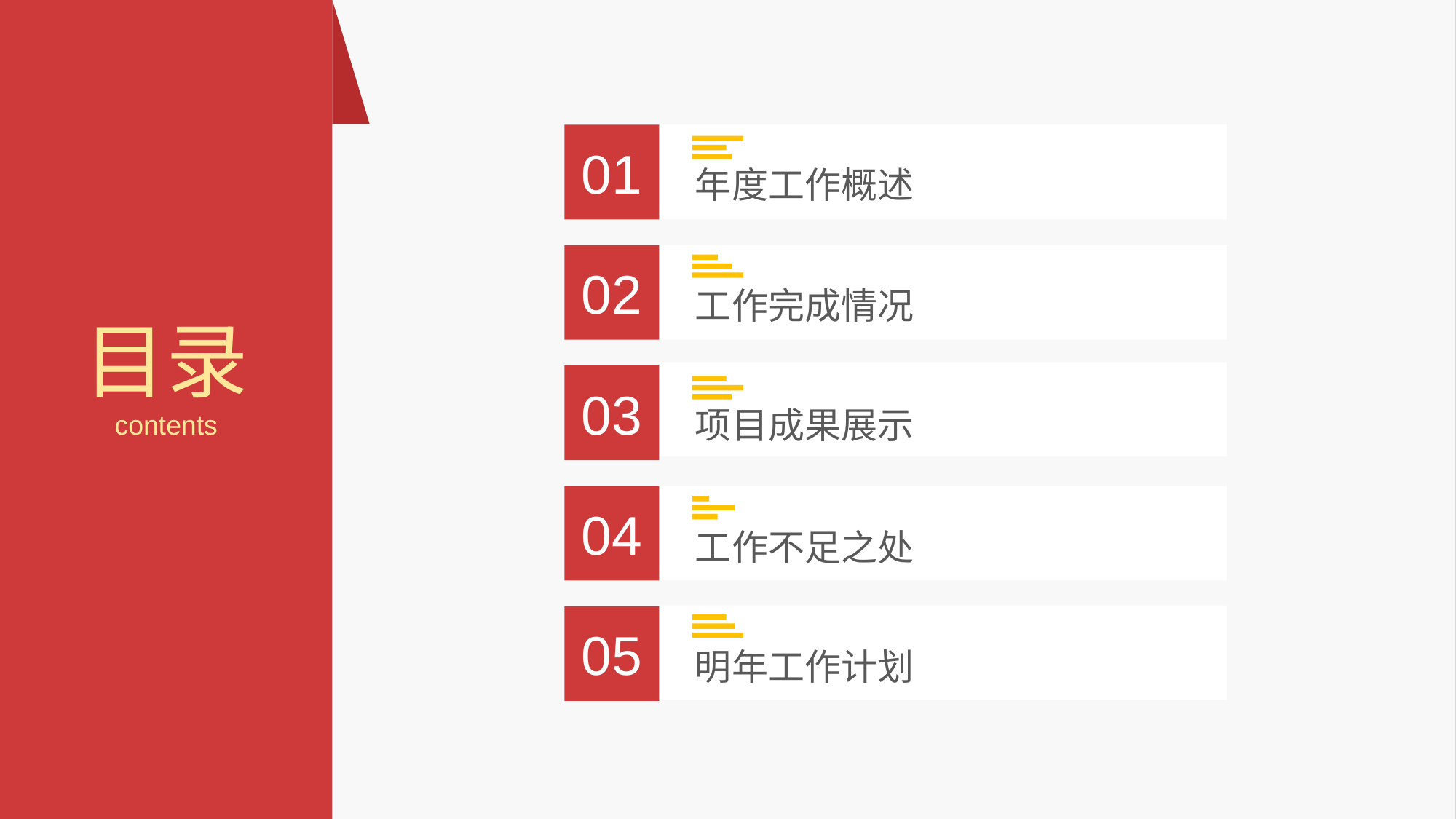

01

年度工作概述
02

工作完成情况
目录
contents

03

项目成果展示
04

工作不足之处

05

明年工作计划